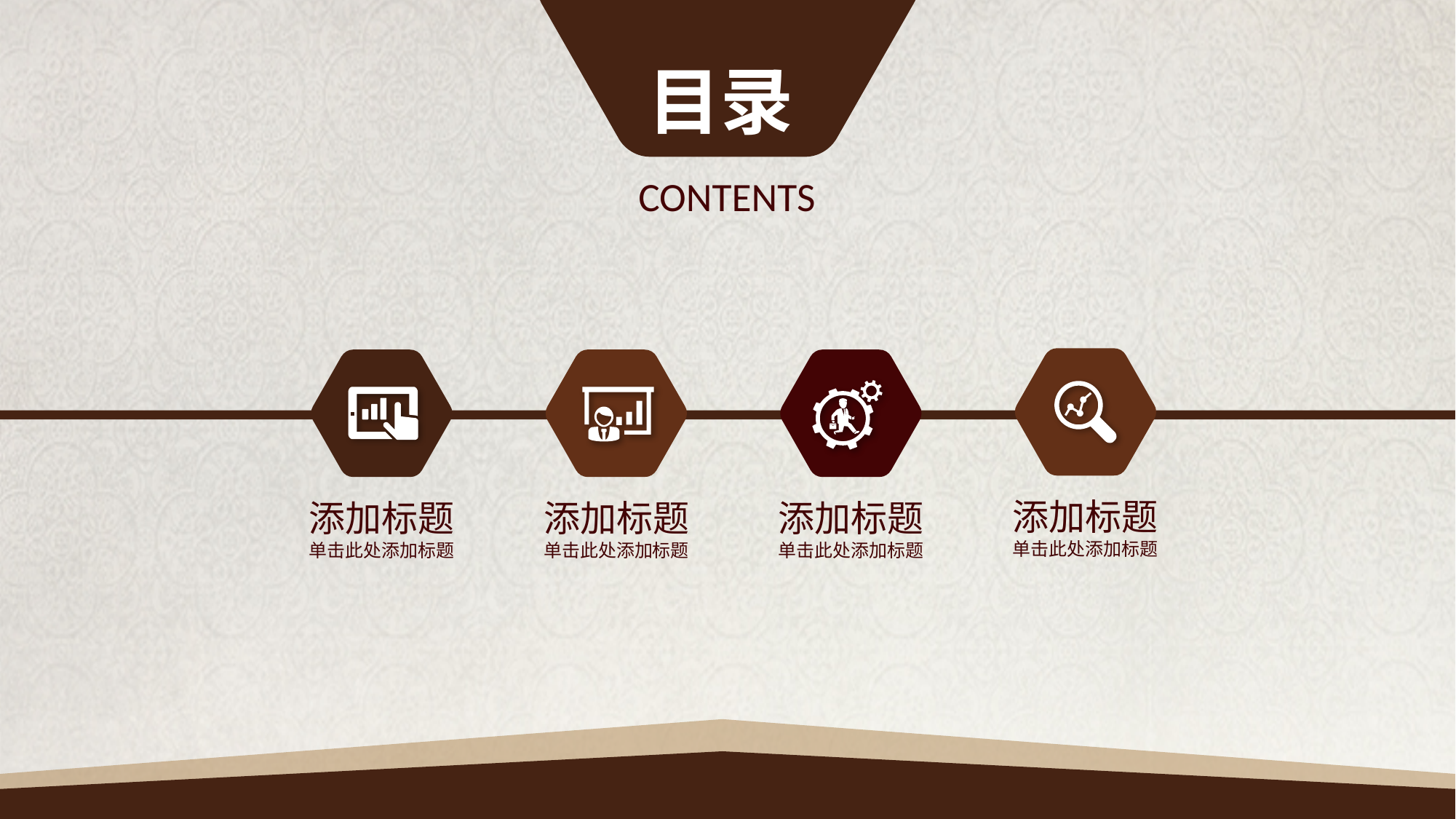

目录
CONTENTS

添加标题
单击此处添加标题

添加标题
单击此处添加标题

添加标题
单击此处添加标题

添加标题
单击此处添加标题